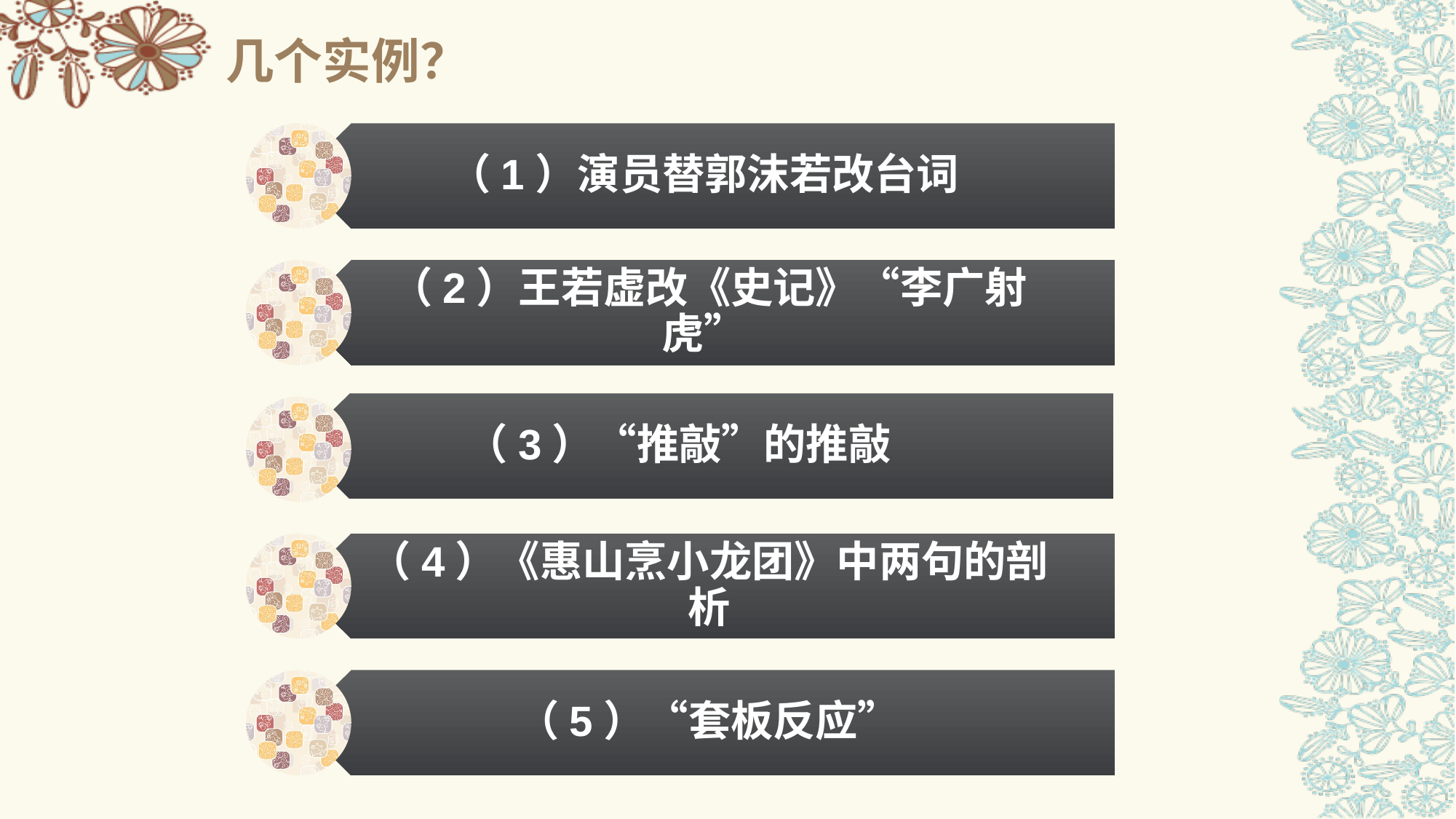

# 几个实例？
（1）演员替郭沫若改台词
（2）王若虚改《史记》“李广射虎”
（3）“推敲”的推敲
（4）《惠山烹小龙团》中两句的剖析
（5）“套板反应”